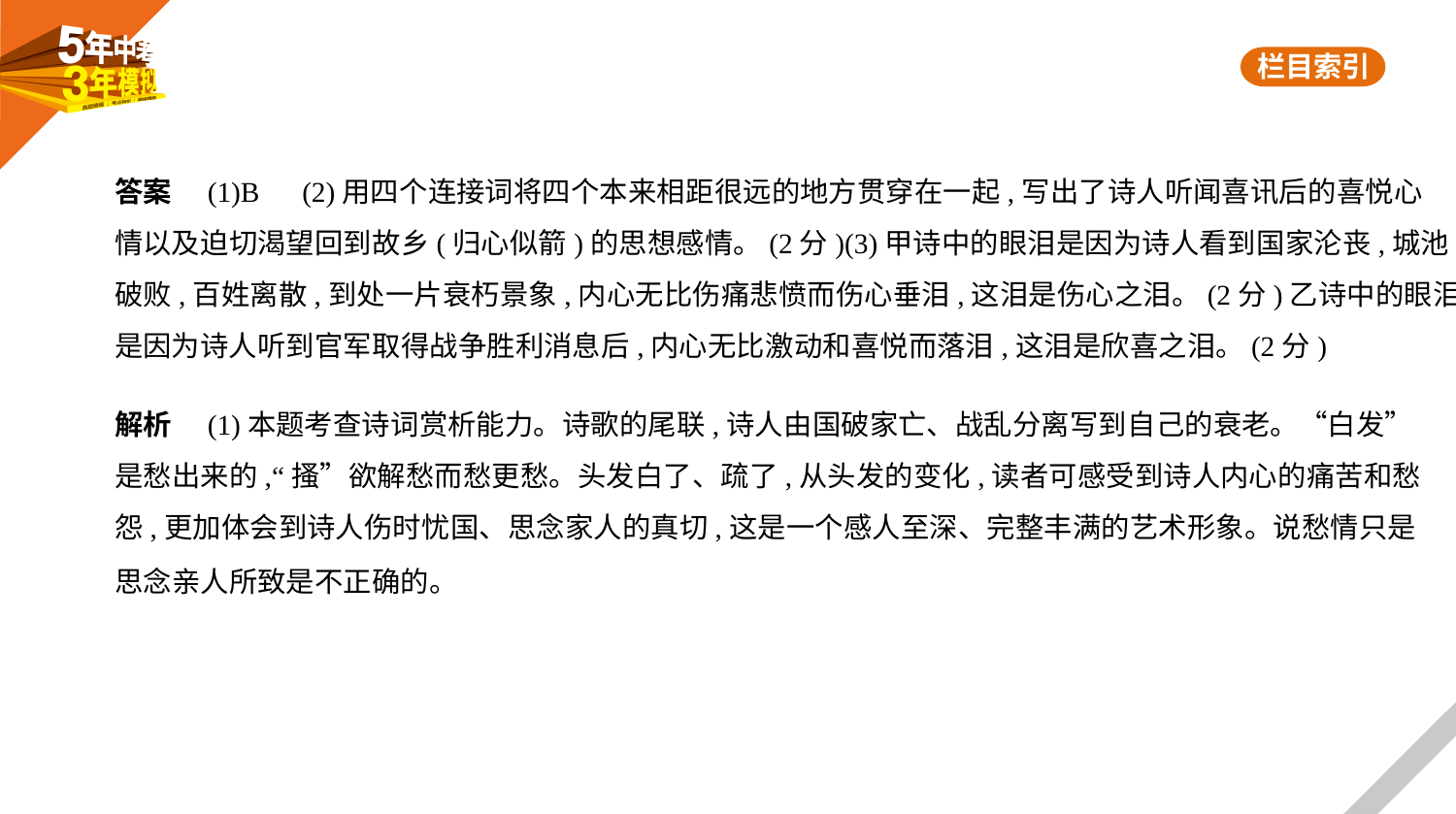

答案　(1)B　(2)用四个连接词将四个本来相距很远的地方贯穿在一起,写出了诗人听闻喜讯后的喜悦心
情以及迫切渴望回到故乡(归心似箭)的思想感情。(2分)(3)甲诗中的眼泪是因为诗人看到国家沦丧,城池
破败,百姓离散,到处一片衰朽景象,内心无比伤痛悲愤而伤心垂泪,这泪是伤心之泪。(2分)乙诗中的眼泪
是因为诗人听到官军取得战争胜利消息后,内心无比激动和喜悦而落泪,这泪是欣喜之泪。(2分)
解析　(1)本题考查诗词赏析能力。诗歌的尾联,诗人由国破家亡、战乱分离写到自己的衰老。“白发”
是愁出来的,“搔”欲解愁而愁更愁。头发白了、疏了,从头发的变化,读者可感受到诗人内心的痛苦和愁
怨,更加体会到诗人伤时忧国、思念家人的真切,这是一个感人至深、完整丰满的艺术形象。说愁情只是
思念亲人所致是不正确的。